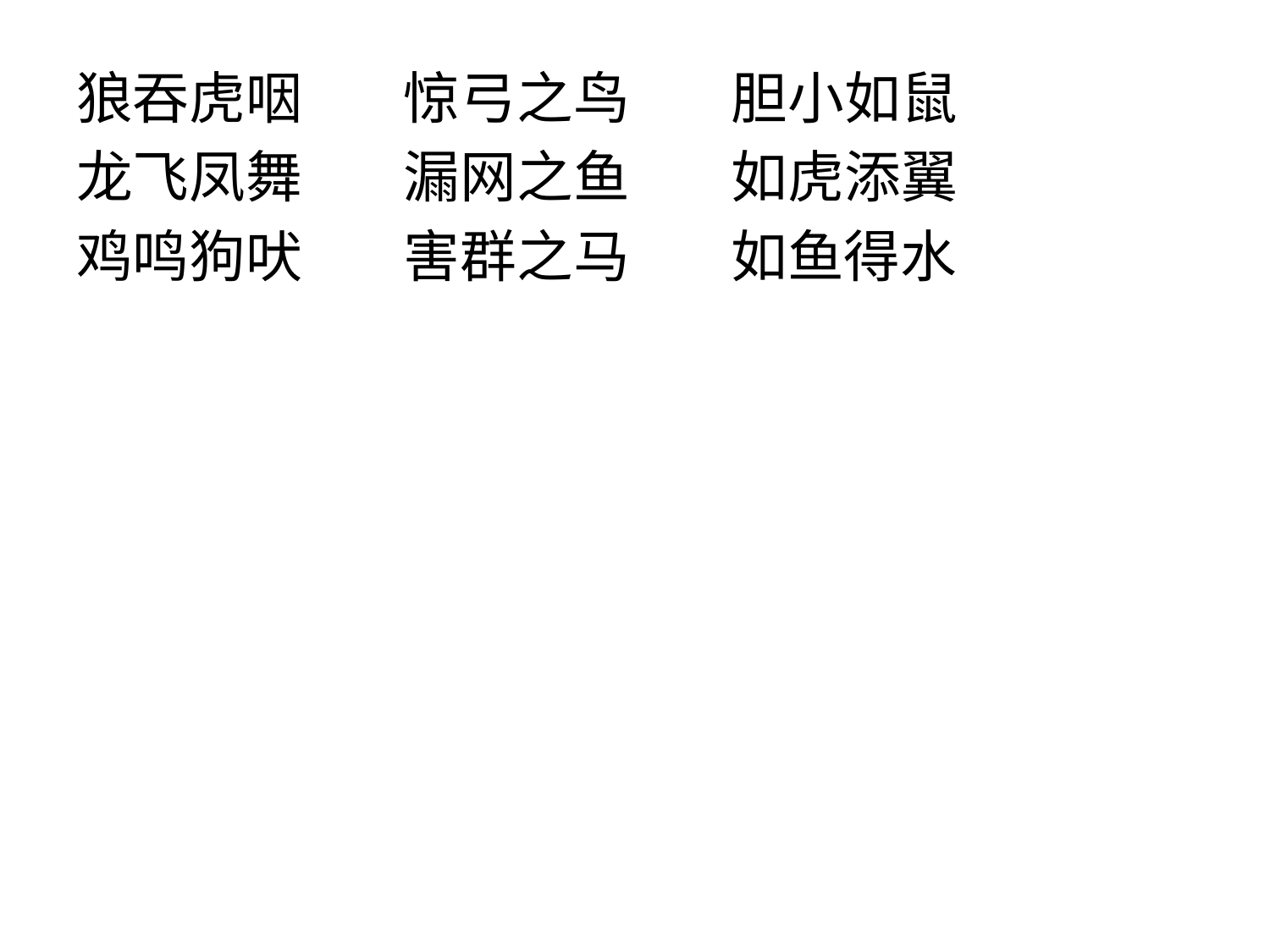

狼吞虎咽        惊弓之鸟        胆小如鼠
龙飞凤舞        漏网之鱼        如虎添翼
鸡鸣狗吠        害群之马        如鱼得水